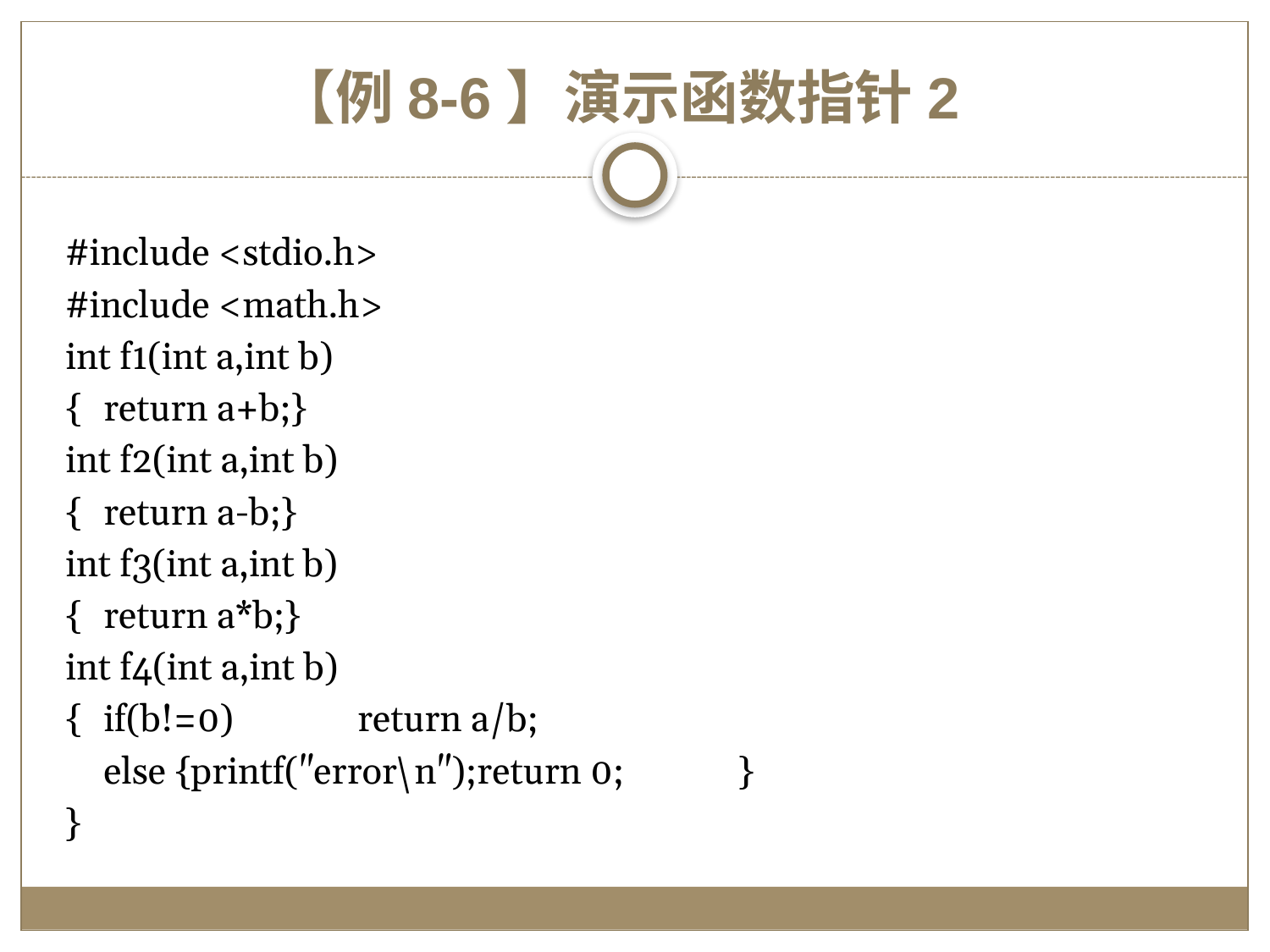

# 【例8-6】演示函数指针2
#include <stdio.h>
#include <math.h>
int f1(int a,int b)
{	return a+b;}
int f2(int a,int b)
{	return a-b;}
int f3(int a,int b)
{	return a*b;}
int f4(int a,int b)
{	if(b!=0)	return a/b;
	else {printf("error\n");return 0;	}
}